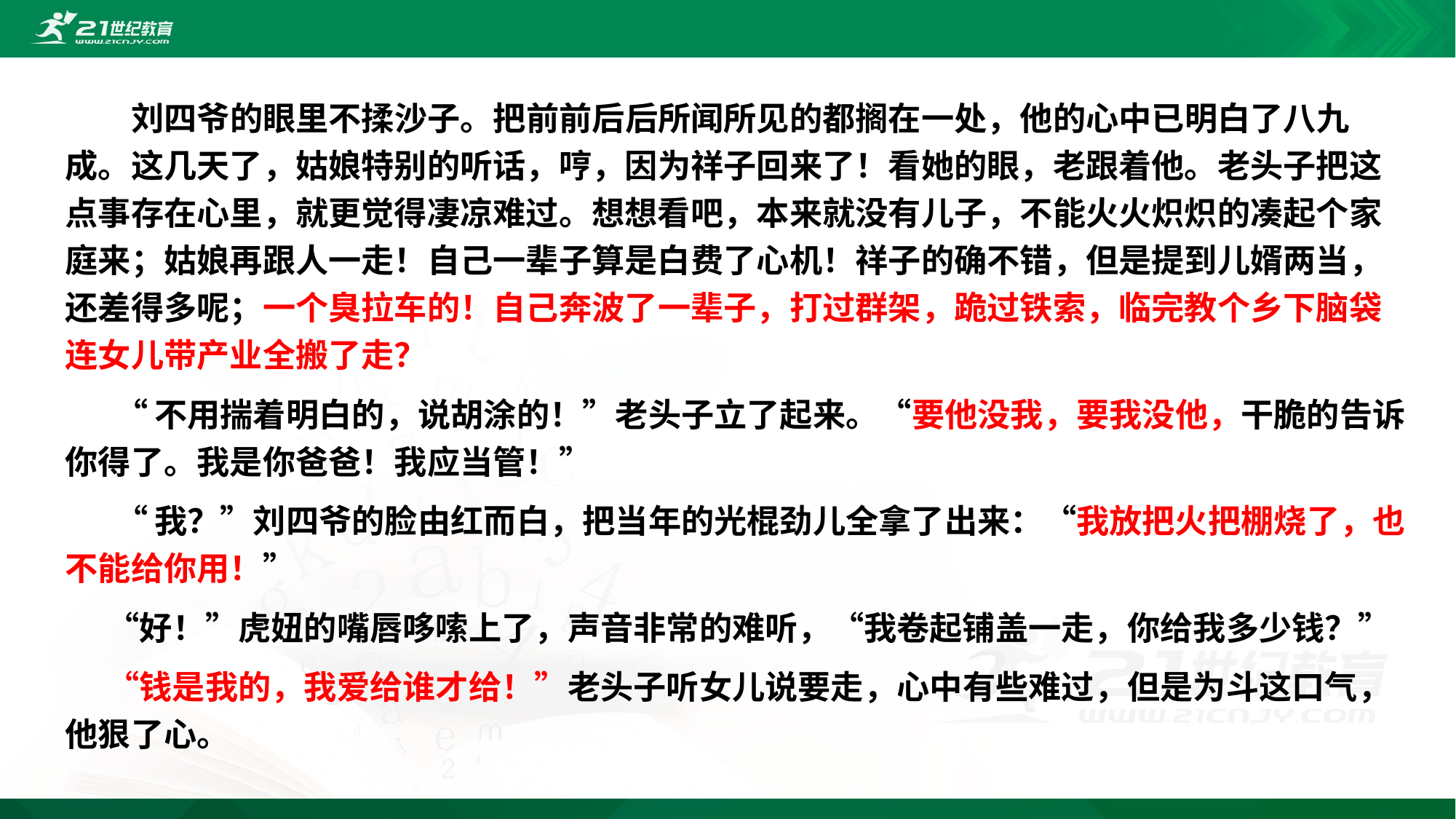

刘四爷的眼里不揉沙子。把前前后后所闻所见的都搁在一处，他的心中已明白了八九成。这几天了，姑娘特别的听话，哼，因为祥子回来了！看她的眼，老跟着他。老头子把这点事存在心里，就更觉得凄凉难过。想想看吧，本来就没有儿子，不能火火炽炽的凑起个家庭来；姑娘再跟人一走！自己一辈子算是白费了心机！祥子的确不错，但是提到儿婿两当，还差得多呢；一个臭拉车的！自己奔波了一辈子，打过群架，跪过铁索，临完教个乡下脑袋连女儿带产业全搬了走？
          “不用揣着明白的，说胡涂的！”老头子立了起来。“要他没我，要我没他，干脆的告诉你得了。我是你爸爸！我应当管！”
          “我？”刘四爷的脸由红而白，把当年的光棍劲儿全拿了出来：“我放把火把棚烧了，也不能给你用！”
　　“好！”虎妞的嘴唇哆嗦上了，声音非常的难听，“我卷起铺盖一走，你给我多少钱？”
　　“钱是我的，我爱给谁才给！”老头子听女儿说要走，心中有些难过，但是为斗这口气，他狠了心。